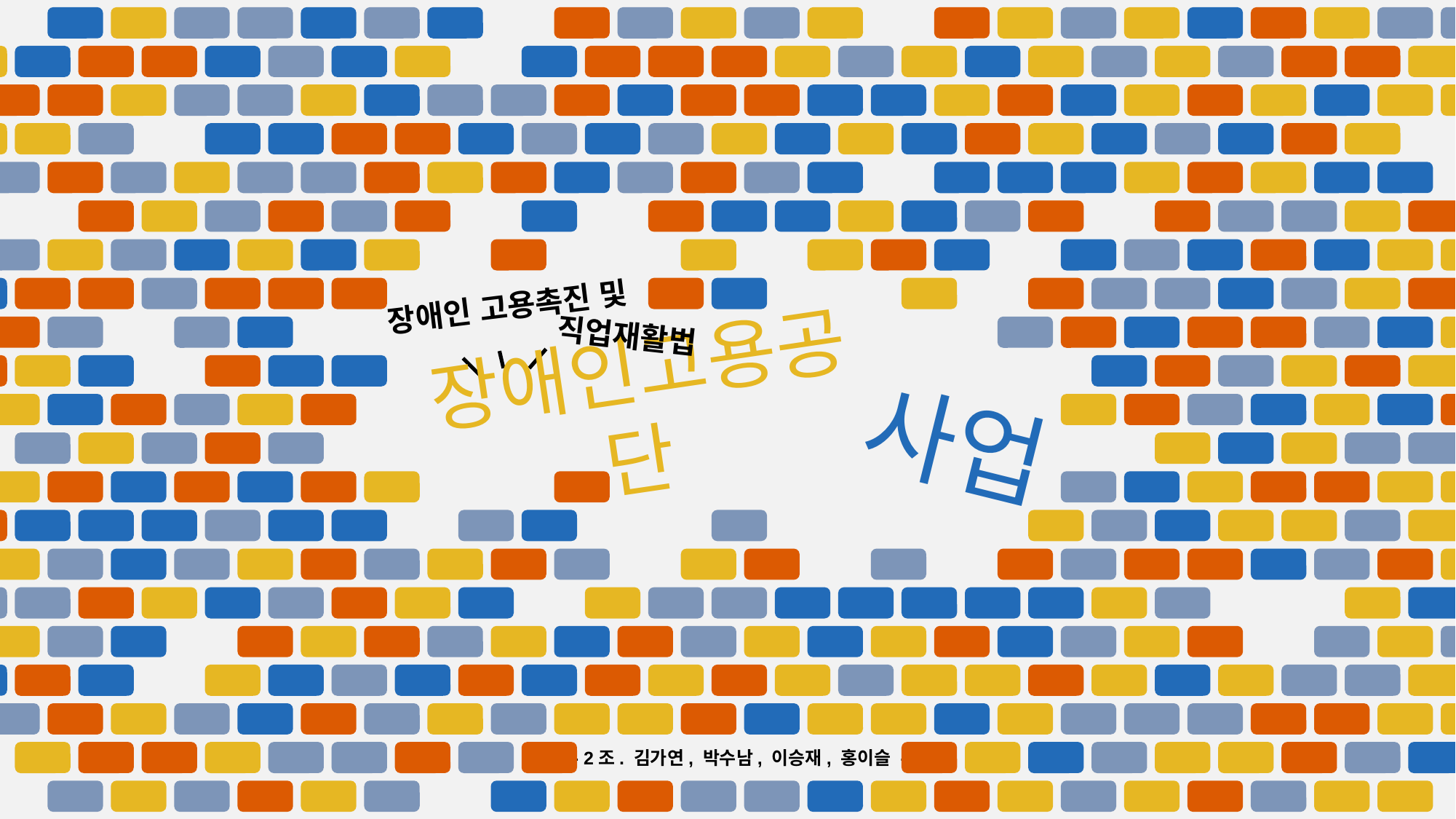

장애인 고용촉진 및
직업재활법
장애인고용공단
사업

- 2조. 김가연, 박수남, 이승재, 홍이슬 -